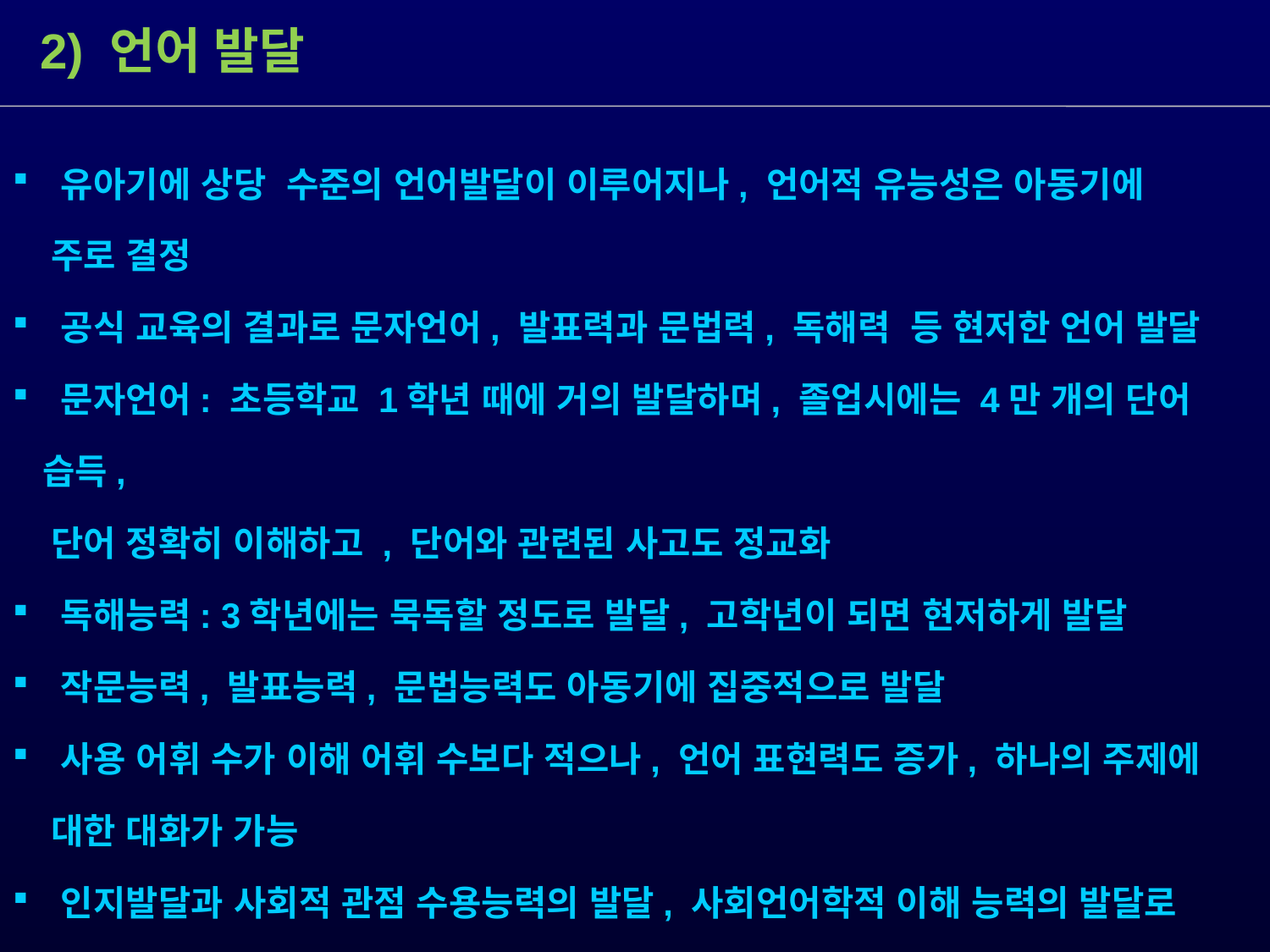

2) 언어 발달

 유아기에 상당  수준의 언어발달이 이루어지나, 언어적 유능성은 아동기에
   주로 결정
 공식 교육의 결과로 문자언어, 발표력과 문법력, 독해력  등 현저한 언어 발달
 문자언어: 초등학교 1학년 때에 거의 발달하며, 졸업시에는 4만 개의 단어 습득,
   단어 정확히 이해하고 , 단어와 관련된 사고도 정교화
 독해능력: 3학년에는 묵독할 정도로 발달, 고학년이 되면 현저하게 발달
 작문능력, 발표능력, 문법능력도 아동기에 집중적으로 발달
 사용 어휘 수가 이해 어휘 수보다 적으나, 언어 표현력도 증가, 하나의 주제에
   대한 대화가 가능
 인지발달과 사회적 관점 수용능력의 발달, 사회언어학적 이해 능력의 발달로
   의사소통능력이 급격히 발달